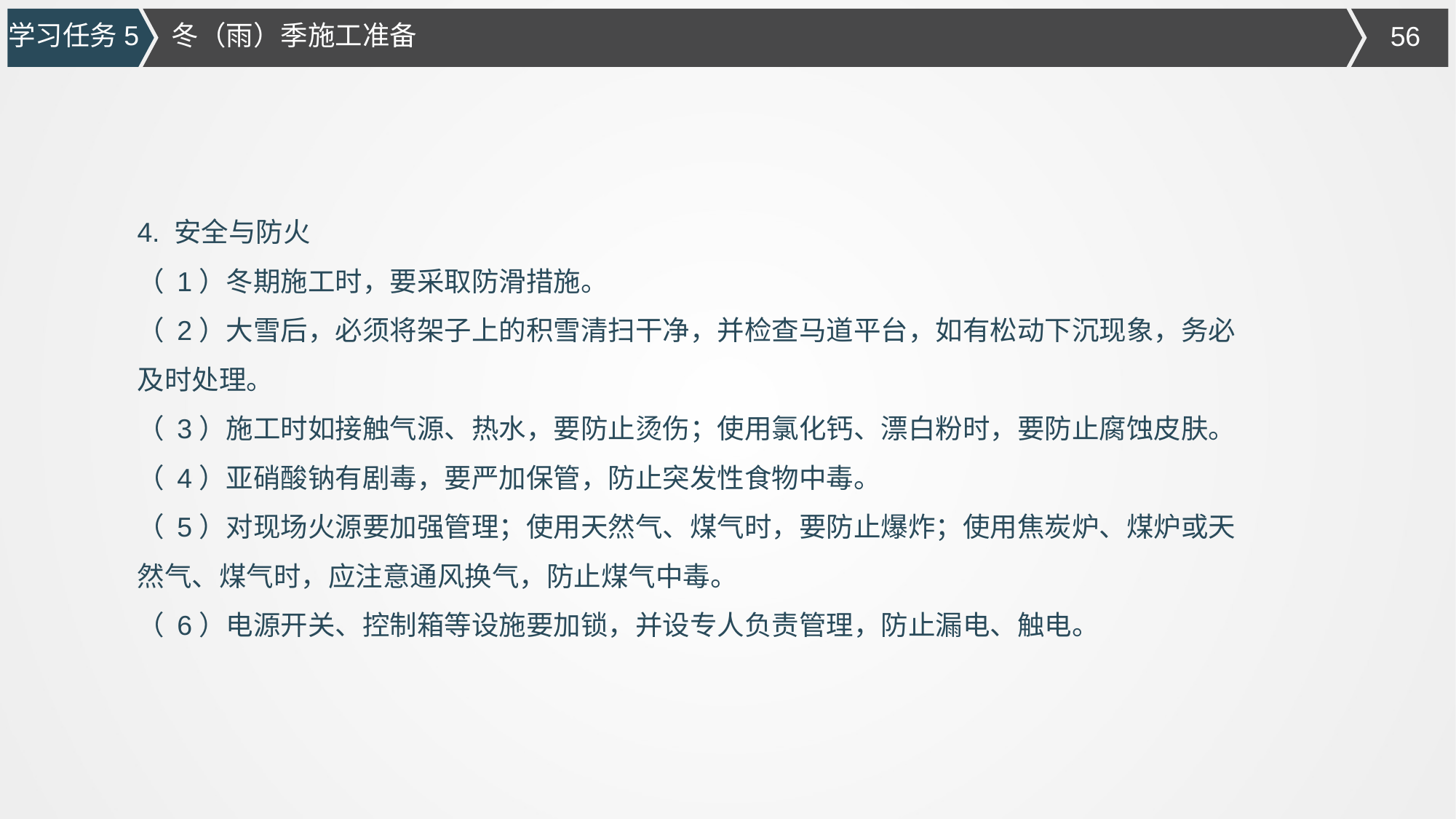

学习任务5
冬（雨）季施工准备

4. 安全与防火
（ 1）冬期施工时，要采取防滑措施。
（ 2）大雪后，必须将架子上的积雪清扫干净，并检查马道平台，如有松动下沉现象，务必及时处理。
（ 3）施工时如接触气源、热水，要防止烫伤；使用氯化钙、漂白粉时，要防止腐蚀皮肤。
（ 4）亚硝酸钠有剧毒，要严加保管，防止突发性食物中毒。
（ 5）对现场火源要加强管理；使用天然气、煤气时，要防止爆炸；使用焦炭炉、煤炉或天然气、煤气时，应注意通风换气，防止煤气中毒。
（ 6）电源开关、控制箱等设施要加锁，并设专人负责管理，防止漏电、触电。